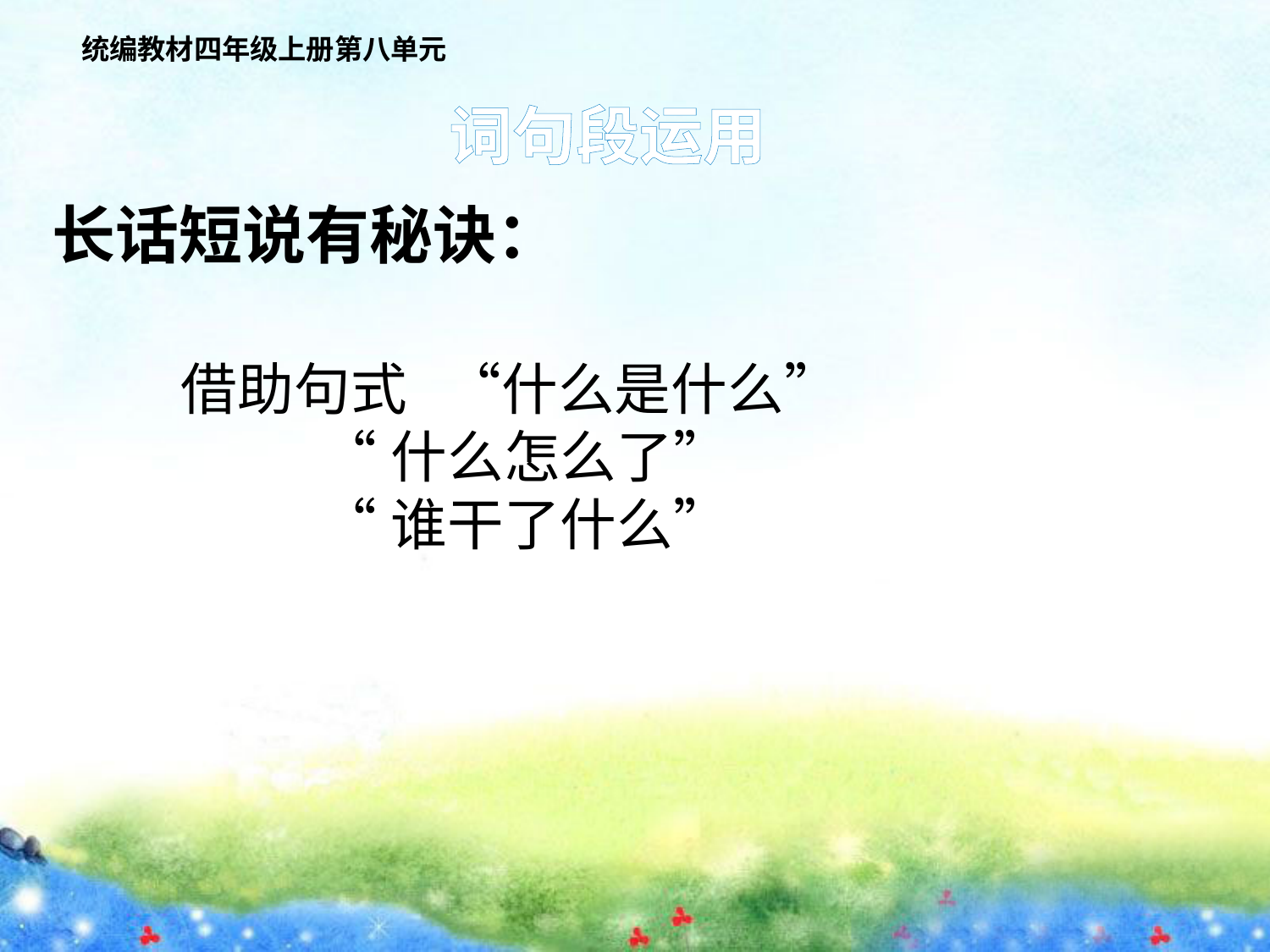

统编教材四年级上册第八单元
词句段运用
长话短说有秘诀：

借助句式   “什么是什么”
           “什么怎么了”
           “谁干了什么”